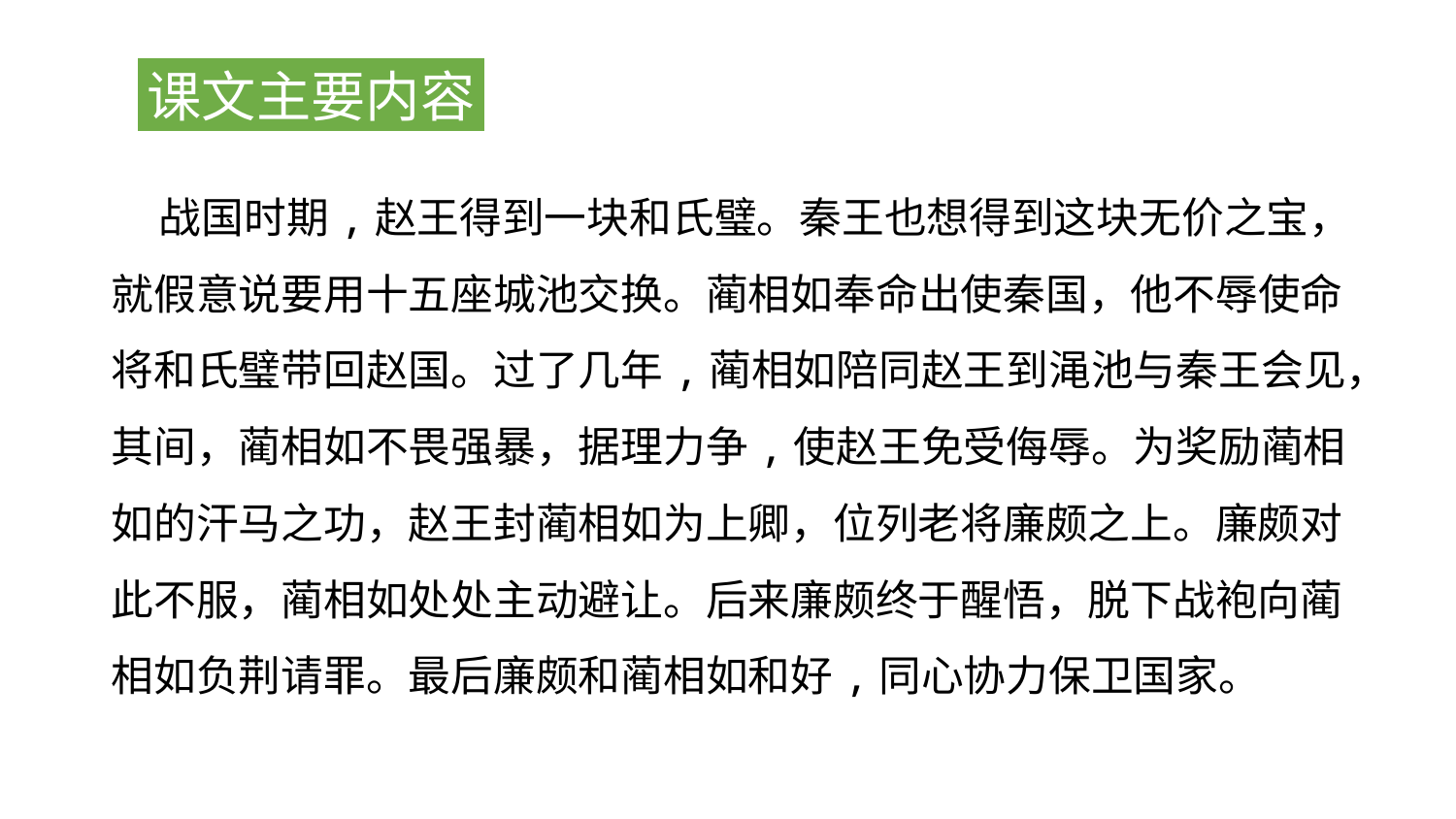

课文主要内容
    战国时期,赵王得到一块和氏璧。秦王也想得到这块无价之宝，就假意说要用十五座城池交换。蔺相如奉命出使秦国，他不辱使命将和氏璧带回赵国。过了几年,蔺相如陪同赵王到渑池与秦王会见，其间，蔺相如不畏强暴，据理力争,使赵王免受侮辱。为奖励蔺相如的汗马之功，赵王封蔺相如为上卿，位列老将廉颇之上。廉颇对此不服，蔺相如处处主动避让。后来廉颇终于醒悟，脱下战袍向蔺相如负荆请罪。最后廉颇和蔺相如和好,同心协力保卫国家。